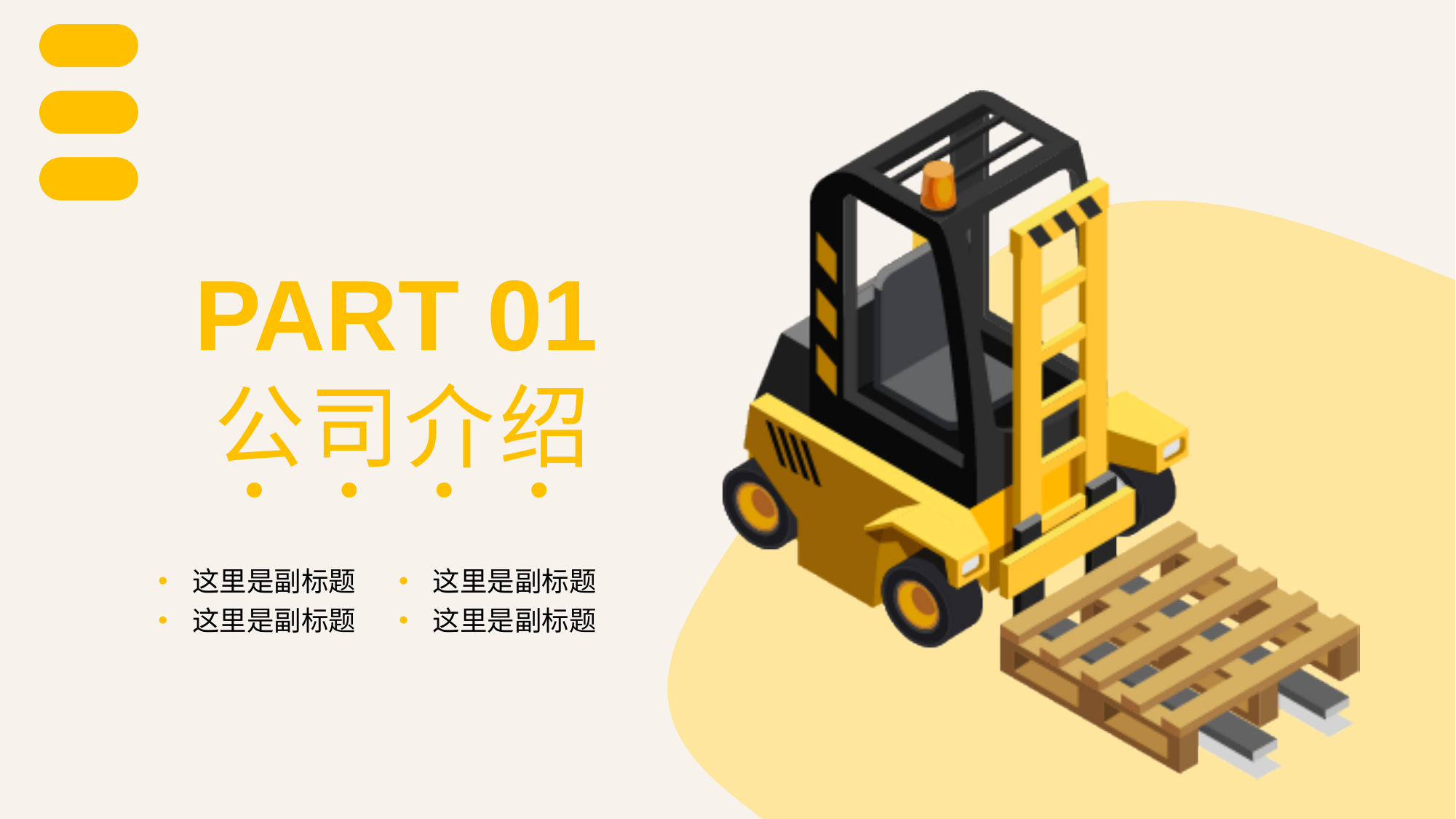

PART 01
公
司
介
绍

这里是副标题
这里是副标题
这里是副标题
这里是副标题